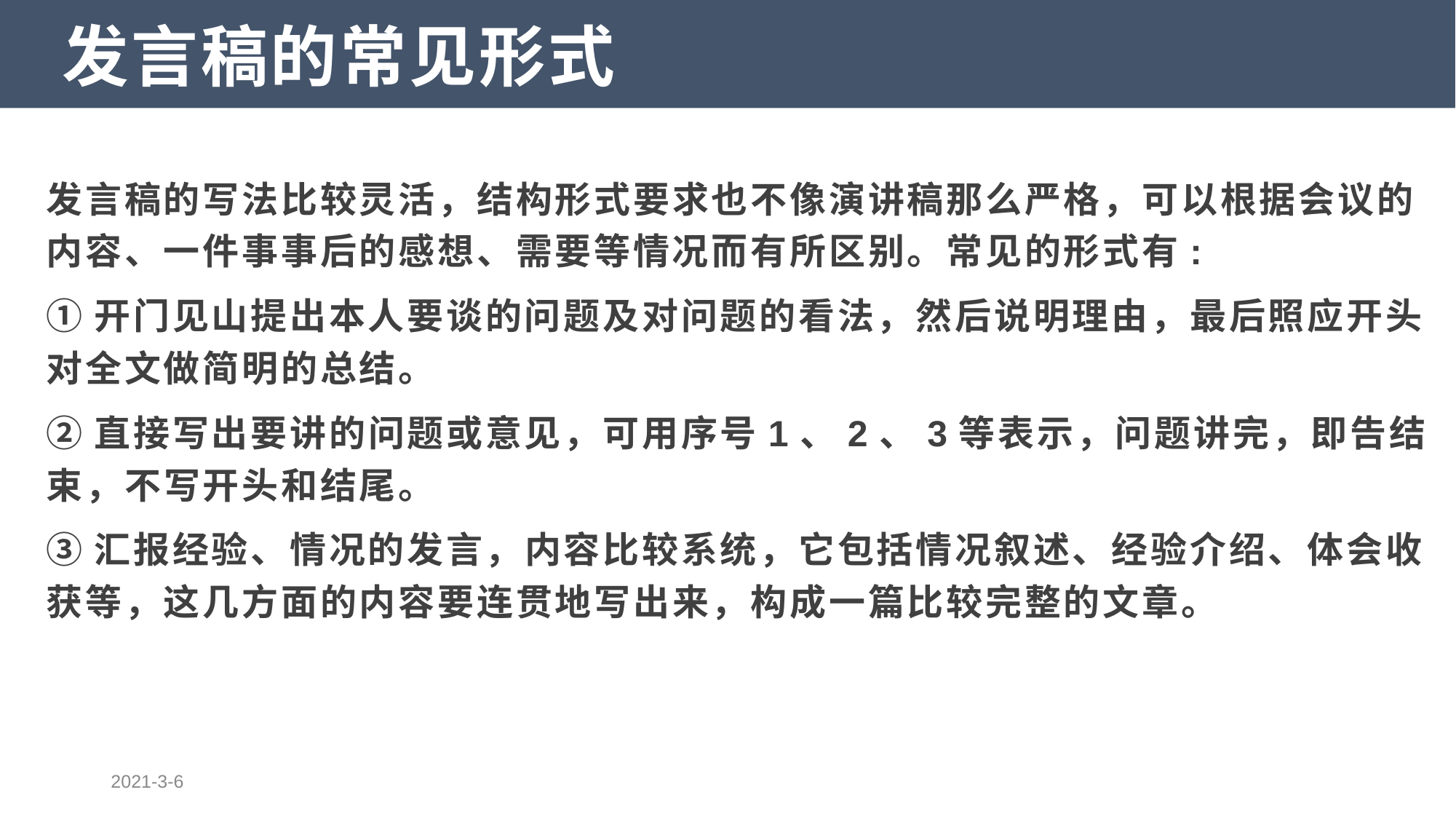

发言稿的常见形式
发言稿的写法比较灵活，结构形式要求也不像演讲稿那么严格，可以根据会议的内容、一件事事后的感想、需要等情况而有所区别。常见的形式有:
①开门见山提出本人要谈的问题及对问题的看法，然后说明理由，最后照应开头对全文做简明的总结。
②直接写出要讲的问题或意见，可用序号1、2、3等表示，问题讲完，即告结束，不写开头和结尾。
③汇报经验、情况的发言，内容比较系统，它包括情况叙述、经验介绍、体会收获等，这几方面的内容要连贯地写出来，构成一篇比较完整的文章。
2021-3-6